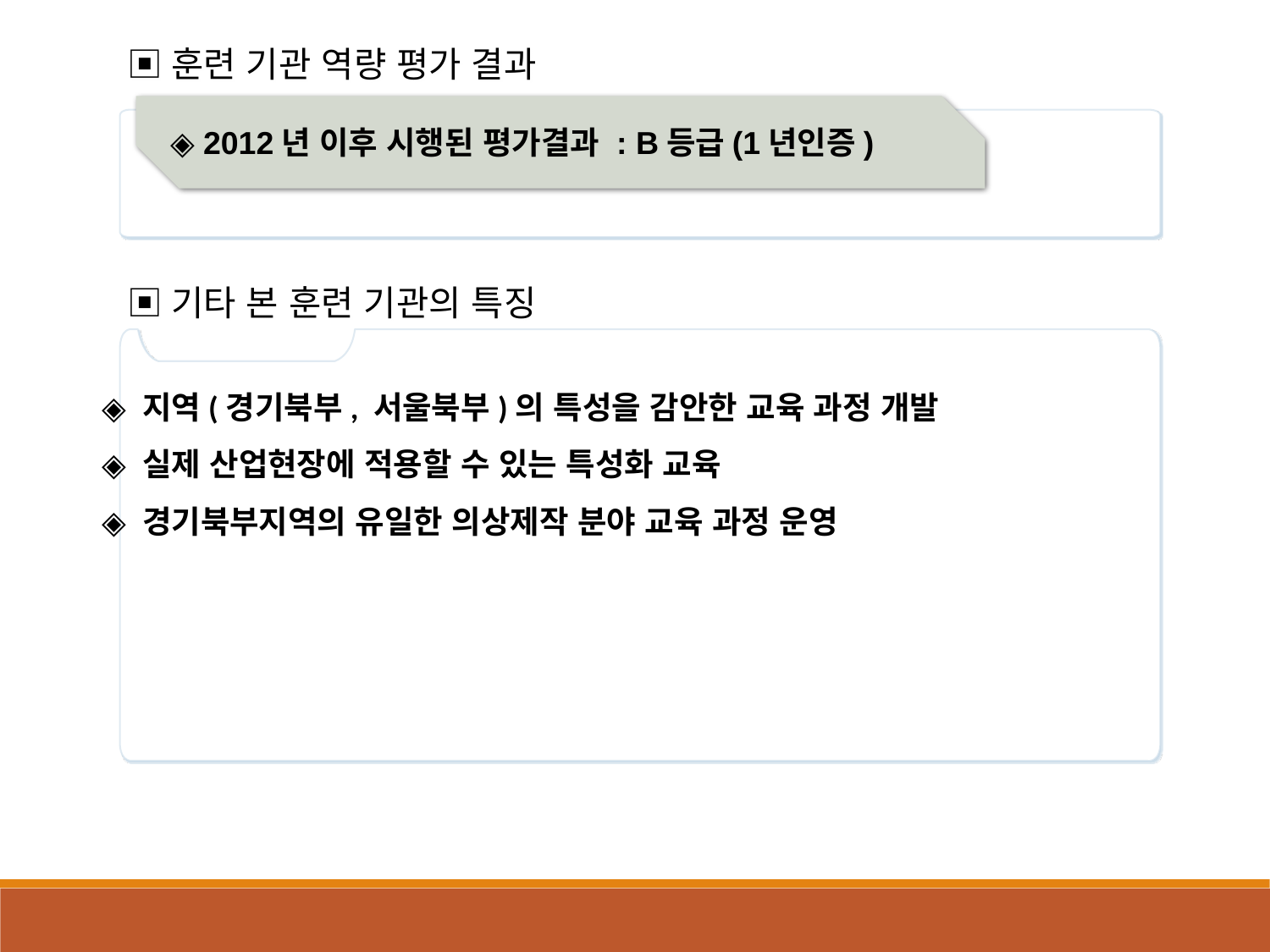

▣훈련 기관 역량 평가 결과
◈ 2012년 이후 시행된 평가결과 : B등급(1년인증)

▣기타 본 훈련 기관의 특징

◈ 지역(경기북부, 서울북부)의 특성을 감안한 교육 과정 개발
◈ 실제 산업현장에 적용할 수 있는 특성화 교육
◈ 경기북부지역의 유일한 의상제작 분야 교육 과정 운영